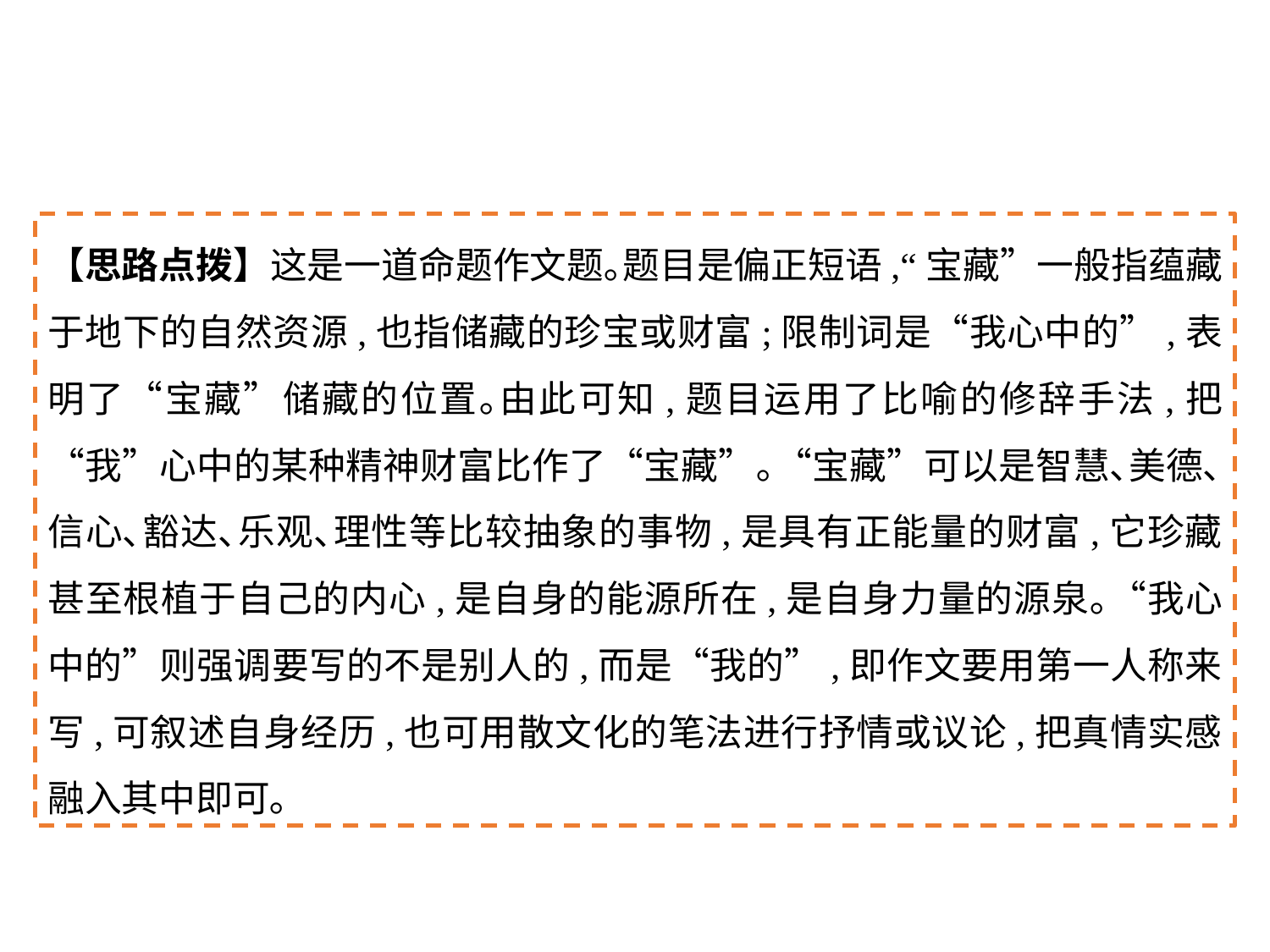

【思路点拨】这是一道命题作文题｡题目是偏正短语,“宝藏”一般指蕴藏于地下的自然资源,也指储藏的珍宝或财富;限制词是“我心中的”,表明了“宝藏”储藏的位置｡由此可知,题目运用了比喻的修辞手法,把“我”心中的某种精神财富比作了“宝藏”｡“宝藏”可以是智慧､美德､信心､豁达､乐观､理性等比较抽象的事物,是具有正能量的财富,它珍藏甚至根植于自己的内心,是自身的能源所在,是自身力量的源泉｡“我心中的”则强调要写的不是别人的,而是“我的”,即作文要用第一人称来写,可叙述自身经历,也可用散文化的笔法进行抒情或议论,把真情实感融入其中即可｡